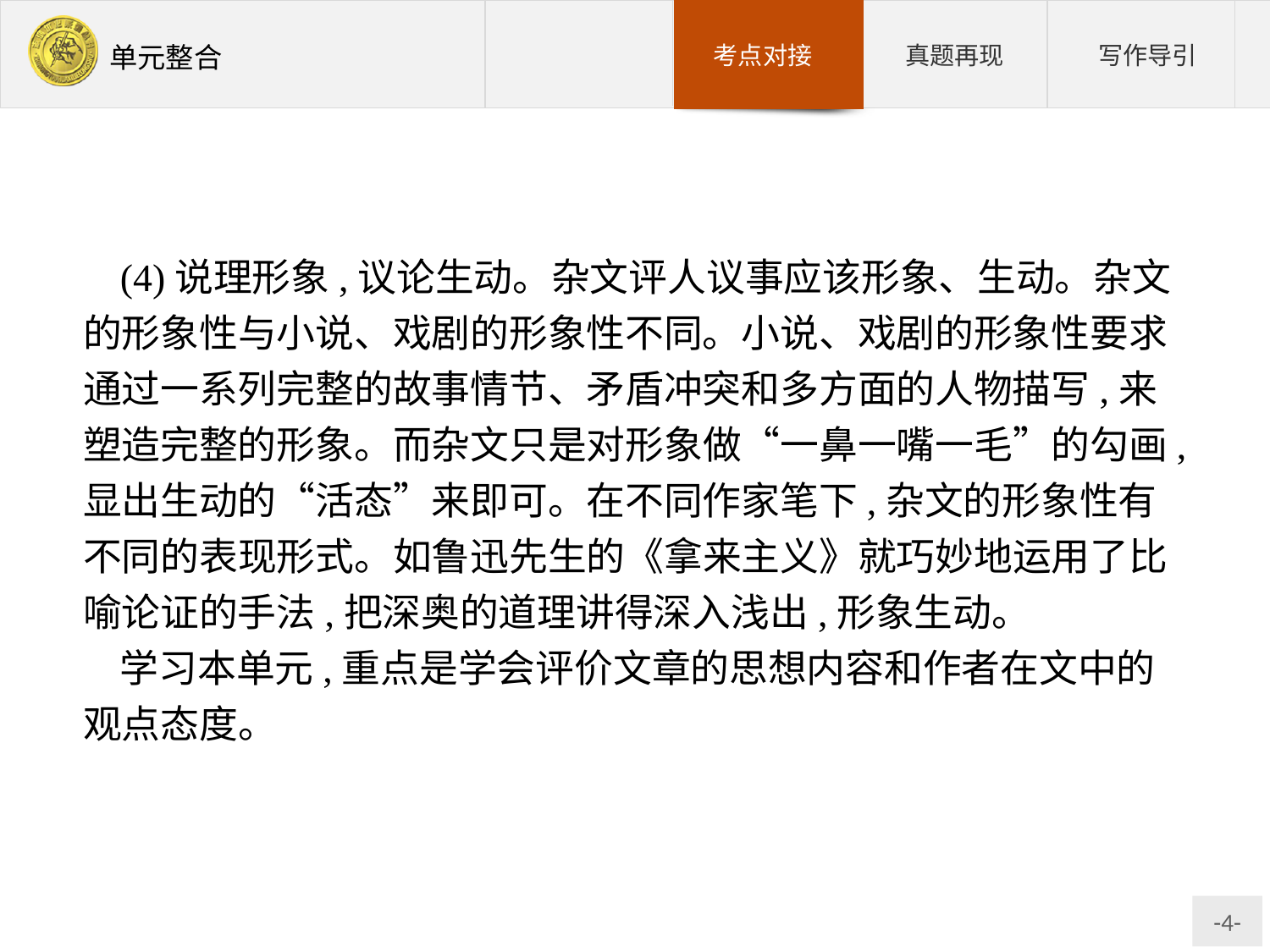

(4)说理形象,议论生动。杂文评人议事应该形象、生动。杂文的形象性与小说、戏剧的形象性不同。小说、戏剧的形象性要求通过一系列完整的故事情节、矛盾冲突和多方面的人物描写,来塑造完整的形象。而杂文只是对形象做“一鼻一嘴一毛”的勾画,显出生动的“活态”来即可。在不同作家笔下,杂文的形象性有不同的表现形式。如鲁迅先生的《拿来主义》就巧妙地运用了比喻论证的手法,把深奥的道理讲得深入浅出,形象生动。
学习本单元,重点是学会评价文章的思想内容和作者在文中的观点态度。